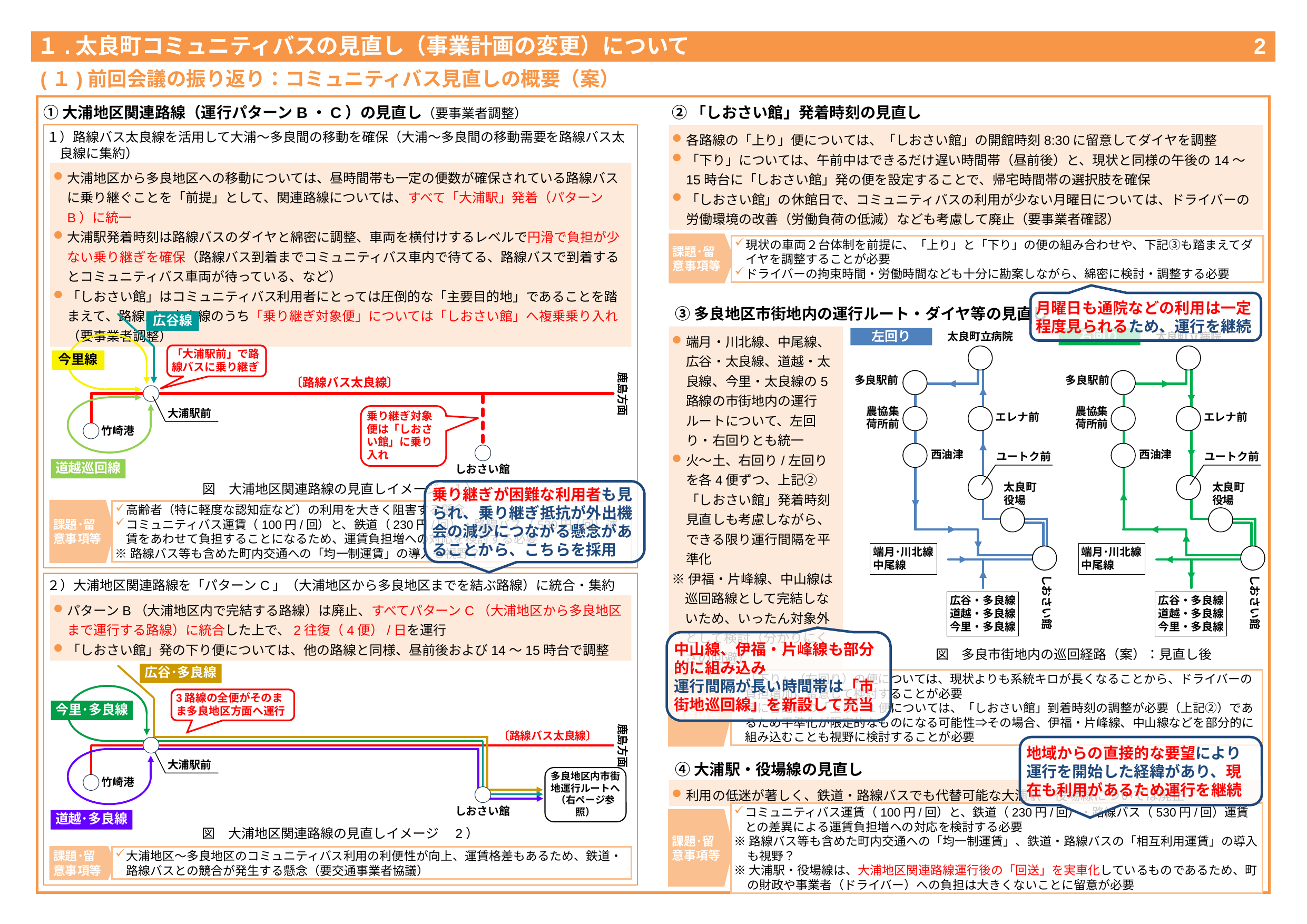

１.太良町コミュニティバスの見直し（事業計画の変更）について

2

(１)前回会議の振り返り：コミュニティバス見直しの概要（案）

①大浦地区関連路線（運行パターンB・C）の見直し（要事業者調整）
②「しおさい館」発着時刻の見直し
１）路線バス太良線を活用して大浦～多良間の移動を確保（大浦～多良間の移動需要を路線バス太良線に集約）
各路線の「上り」便については、「しおさい館」の開館時刻8:30に留意してダイヤを調整
「下り」については、午前中はできるだけ遅い時間帯（昼前後）と、現状と同様の午後の14～15時台に「しおさい館」発の便を設定することで、帰宅時間帯の選択肢を確保
「しおさい館」の休館日で、コミュニティバスの利用が少ない月曜日については、ドライバーの労働環境の改善（労働負荷の低減）なども考慮して廃止（要事業者確認）
大浦地区から多良地区への移動については、昼時間帯も一定の便数が確保されている路線バスに乗り継ぐことを「前提」として、関連路線については、すべて「大浦駅」発着（パターンB）に統一
大浦駅発着時刻は路線バスのダイヤと綿密に調整、車両を横付けするレベルで円滑で負担が少ない乗り継ぎを確保（路線バス到着までコミュニティバス車内で待てる、路線バスで到着するとコミュニティバス車両が待っている、など）
「しおさい館」はコミュニティバス利用者にとっては圧倒的な「主要目的地」であることを踏まえて、路線バス太良線のうち「乗り継ぎ対象便」については「しおさい館」へ複乗乗り入れ（要事業者調整）
課題･留意事項等
現状の車両２台体制を前提に、「上り」と「下り」の便の組み合わせや、下記③も踏まえてダイヤを調整することが必要
ドライバーの拘束時間・労働時間なども十分に勘案しながら、綿密に検討・調整する必要
月曜日も通院などの利用は一定程度見られるため、運行を継続
③多良地区市街地内の運行ルート・ダイヤ等の見直し
広谷線
端月・川北線、中尾線、広谷・太良線、道越・太良線、今里・太良線の5路線の市街地内の運行ルートについて、左回り・右回りとも統一
火～土、右回り/左回りを各4便ずつ、上記②「しおさい館」発着時刻見直しも考慮しながら、できる限り運行間隔を平準化
※伊福・片峰線、中山線は巡回路線として完結しないため、いったん対象外として検討（分かりにくさの回避）
太良町立病院
太良町立病院
左回り
右回り

多良駅前
多良駅前

農協集
荷所前
農協集
荷所前

エレナ前
エレナ前

西油津
西油津
ユートク前
ユートク前

太良町
役場
太良町
役場

端月･川北線
中尾線
端月･川北線
中尾線

しおさい館
しおさい館
広谷・多良線
道越・多良線
今里・多良線
広谷・多良線
道越・多良線
今里・多良線

「大浦駅前」で路線バスに乗り継ぎ
今里線
鹿島方面
〔路線バス太良線〕

大浦駅前
乗り継ぎ対象便は「しおさい館」に乗り入れ
竹崎港

道越巡回線
しおさい館
図　大浦地区関連路線の見直しイメージ　１）
乗り継ぎが困難な利用者も見られ、乗り継ぎ抵抗が外出機会の減少につながる懸念があることから、こちらを採用
課題･留意事項等
高齢者（特に軽度な認知症など）の利用を大きく阻害する懸念
コミュニティバス運賃（100円/回）と、鉄道（230円/回）・路線バス（530円/回）運賃をあわせて負担することになるため、運賃負担増への対応を検討する必要
※路線バス等も含めた町内交通への「均一制運賃」の導入も視野？
２）大浦地区関連路線を「パターンC」（大浦地区から多良地区までを結ぶ路線）に統合・集約
パターンB（大浦地区内で完結する路線）は廃止、すべてパターンC（大浦地区から多良地区まで運行する路線）に統合した上で、2往復（4便）/日を運行
「しおさい館」発の下り便については、他の路線と同様、昼前後および14～15時台で調整
中山線、伊福・片峰線も部分的に組み込み
運行間隔が長い時間帯は「市街地巡回線」を新設して充当
図　多良市街地内の巡回経路（案）：見直し後
広谷･多良線
「下り」（右回り）の便については、現状よりも系統キロが長くなることから、ドライバーの負担増加に留意して検討することが必要
特に各路線の「上り」1便については、「しおさい館」到着時刻の調整が必要（上記②）であるため平準化が限定的なものになる可能性⇒その場合、伊福・片峰線、中山線などを部分的に組み込むことも視野に検討することが必要
課題･留意事項等

3路線の全便がそのまま多良地区方面へ運行
今里･多良線
鹿島方面
〔路線バス太良線〕
地域からの直接的な要望により運行を開始した経緯があり、現在も利用があるため運行を継続

④大浦駅・役場線の見直し
大浦駅前
竹崎港
多良地区内市街地運行ルートへ（右ページ参照）

利用の低迷が著しく、鉄道・路線バスでも代替可能な大浦駅・役場線については廃止

しおさい館
課題･留意事項等
コミュニティバス運賃（100円/回）と、鉄道（230円/回）・路線バス（530円/回）運賃との差異による運賃負担増への対応を検討する必要
※路線バス等も含めた町内交通への「均一制運賃」、鉄道・路線バスの「相互利用運賃」の導入も視野？
※大浦駅・役場線は、大浦地区関連路線運行後の「回送」を実車化しているものであるため、町の財政や事業者（ドライバー）への負担は大きくないことに留意が必要
道越･多良線
図　大浦地区関連路線の見直しイメージ　2）
課題･留意事項等
大浦地区～多良地区のコミュニティバス利用の利便性が向上、運賃格差もあるため、鉄道・路線バスとの競合が発生する懸念（要交通事業者協議）